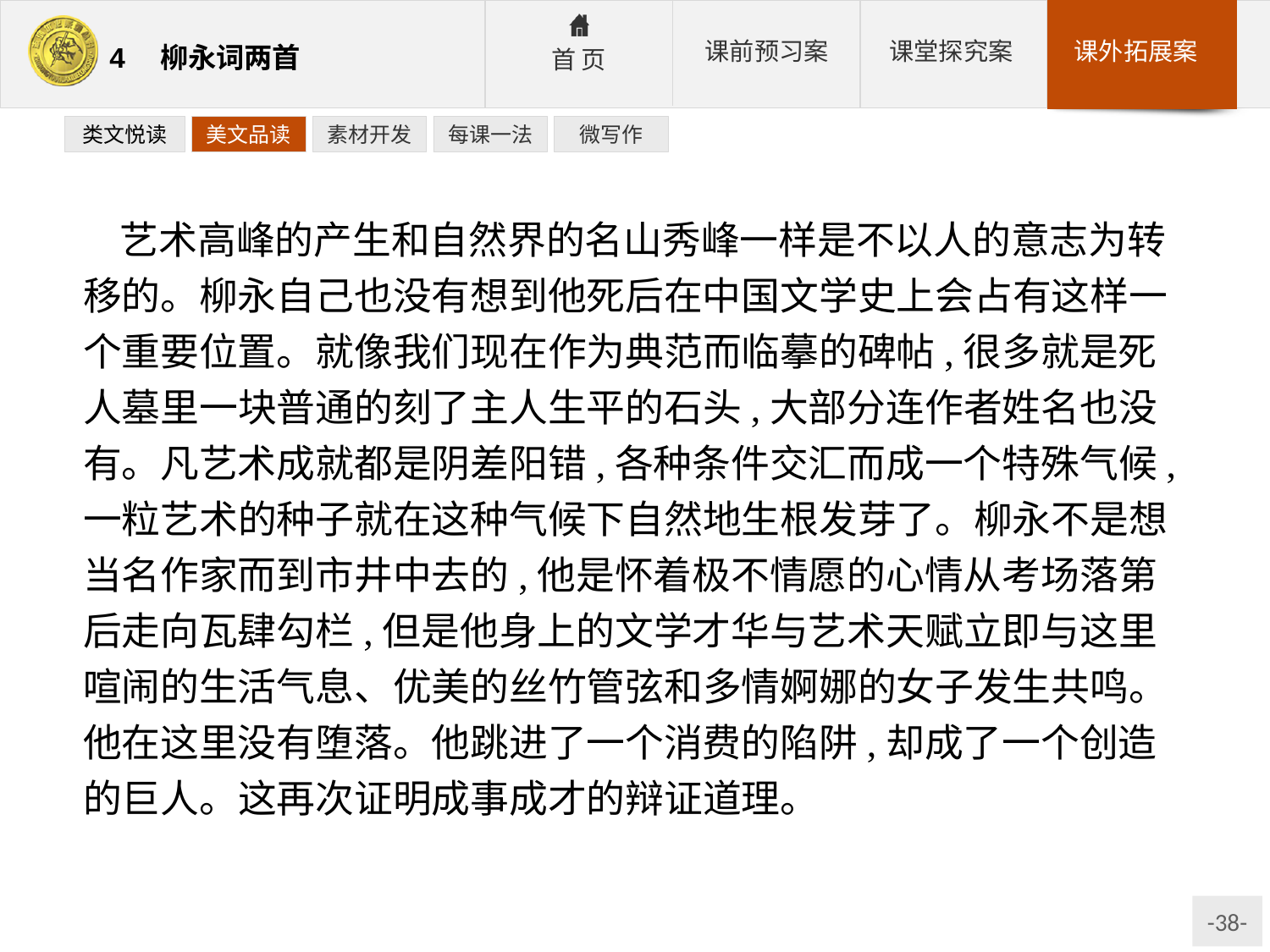

类文悦读
美文品读
素材开发
每课一法
微写作
艺术高峰的产生和自然界的名山秀峰一样是不以人的意志为转移的。柳永自己也没有想到他死后在中国文学史上会占有这样一个重要位置。就像我们现在作为典范而临摹的碑帖,很多就是死人墓里一块普通的刻了主人生平的石头,大部分连作者姓名也没有。凡艺术成就都是阴差阳错,各种条件交汇而成一个特殊气候,一粒艺术的种子就在这种气候下自然地生根发芽了。柳永不是想当名作家而到市井中去的,他是怀着极不情愿的心情从考场落第后走向瓦肆勾栏,但是他身上的文学才华与艺术天赋立即与这里喧闹的生活气息、优美的丝竹管弦和多情婀娜的女子发生共鸣。他在这里没有堕落。他跳进了一个消费的陷阱,却成了一个创造的巨人。这再次证明成事成才的辩证道理。